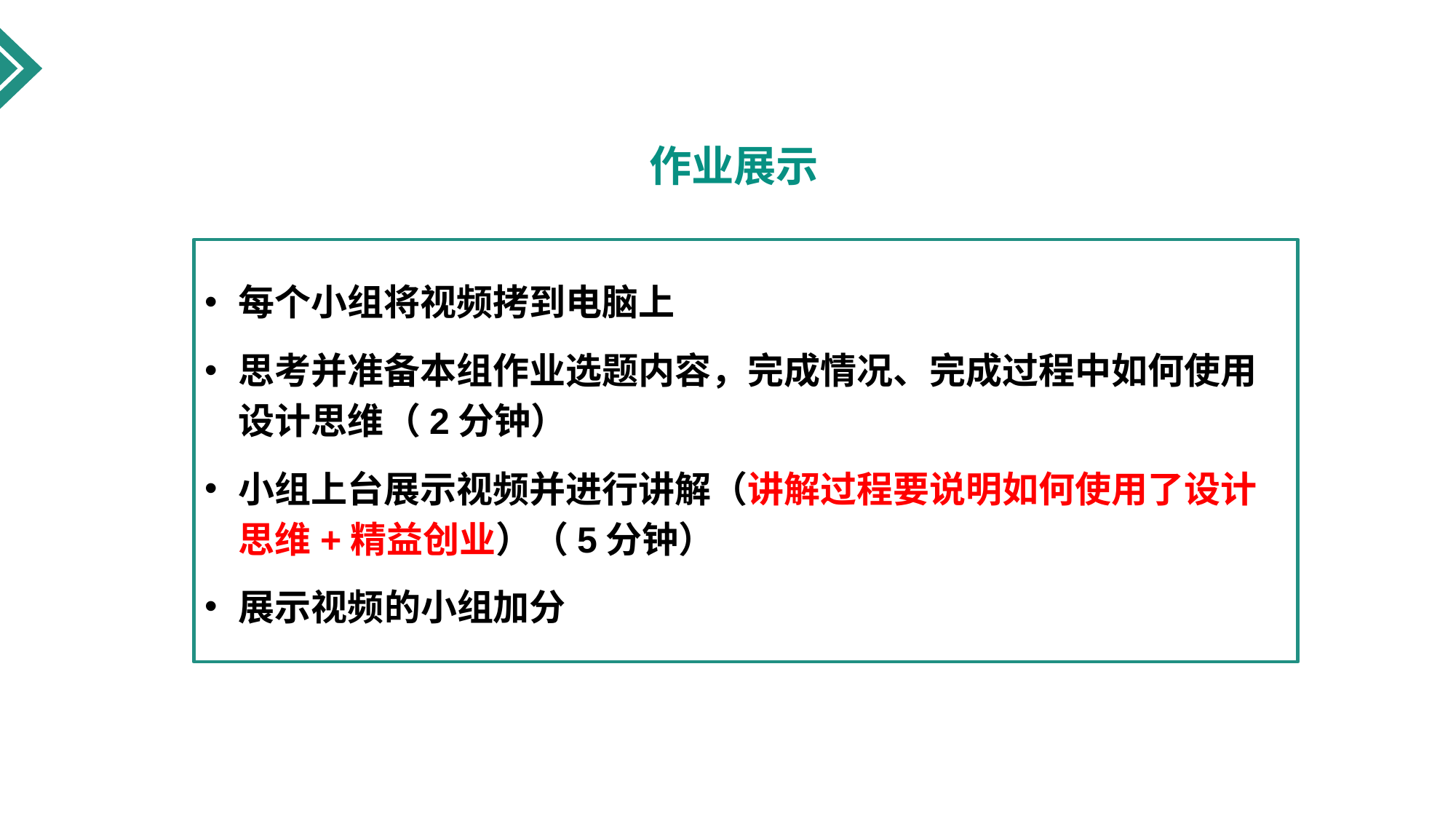

# 作业展示
每个小组将视频拷到电脑上
思考并准备本组作业选题内容，完成情况、完成过程中如何使用设计思维（2分钟）
小组上台展示视频并进行讲解（讲解过程要说明如何使用了设计思维+精益创业）（5分钟）
展示视频的小组加分